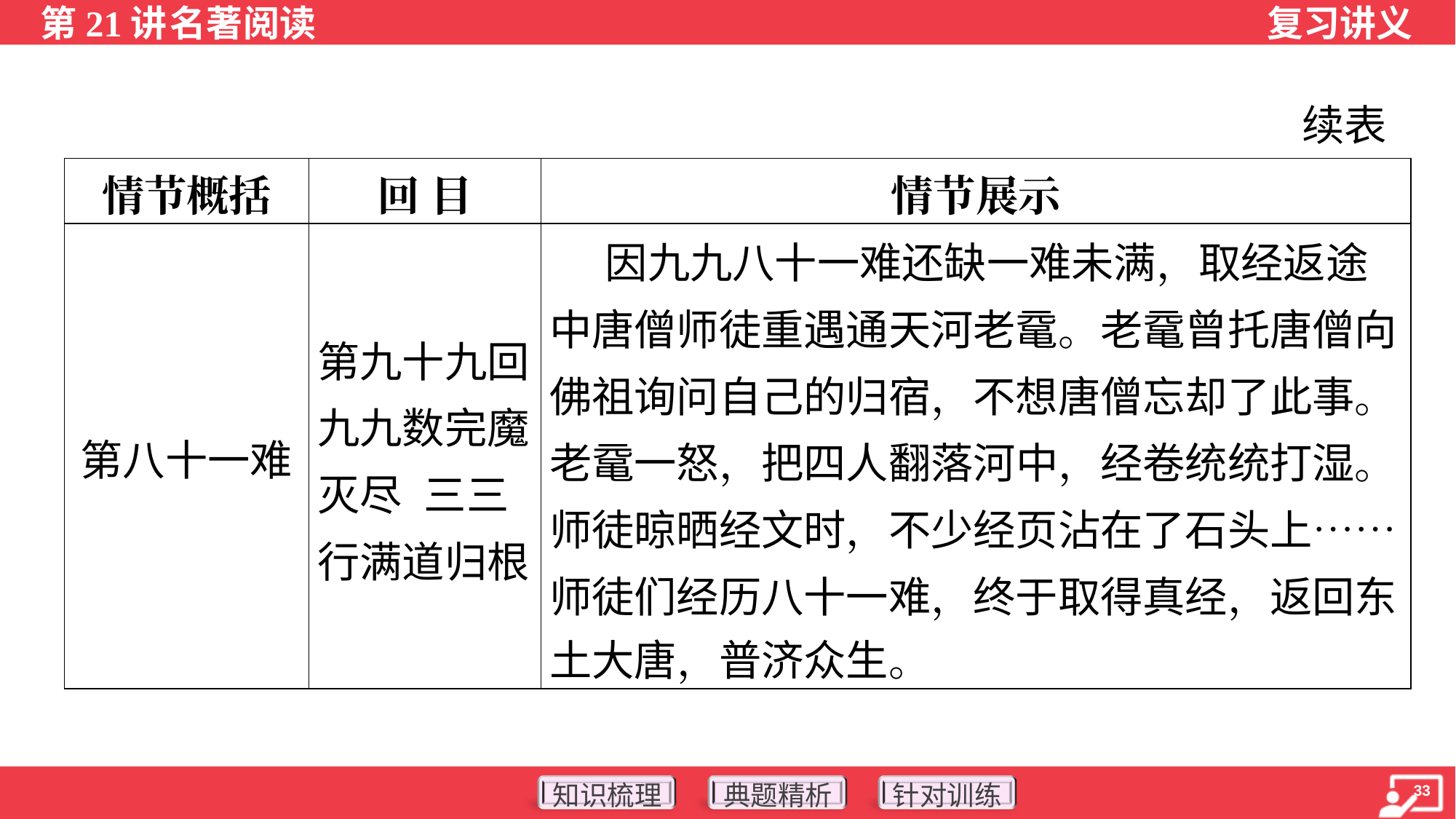

续表
| 情节概括 | 回 目 | 情节展示 |
| --- | --- | --- |
| 第八十一难 | 第九十九回 九九数完魔灭尽 三三行满道归根 | 因九九八十一难还缺一难未满，取经返途 中唐僧师徒重遇通天河老鼋。老鼋曾托唐僧向 佛祖询问自己的归宿，不想唐僧忘却了此事。 老鼋一怒，把四人翻落河中，经卷统统打湿。 师徒晾晒经文时，不少经页沾在了石头上…… 师徒们经历八十一难，终于取得真经，返回东 土大唐，普济众生。 |